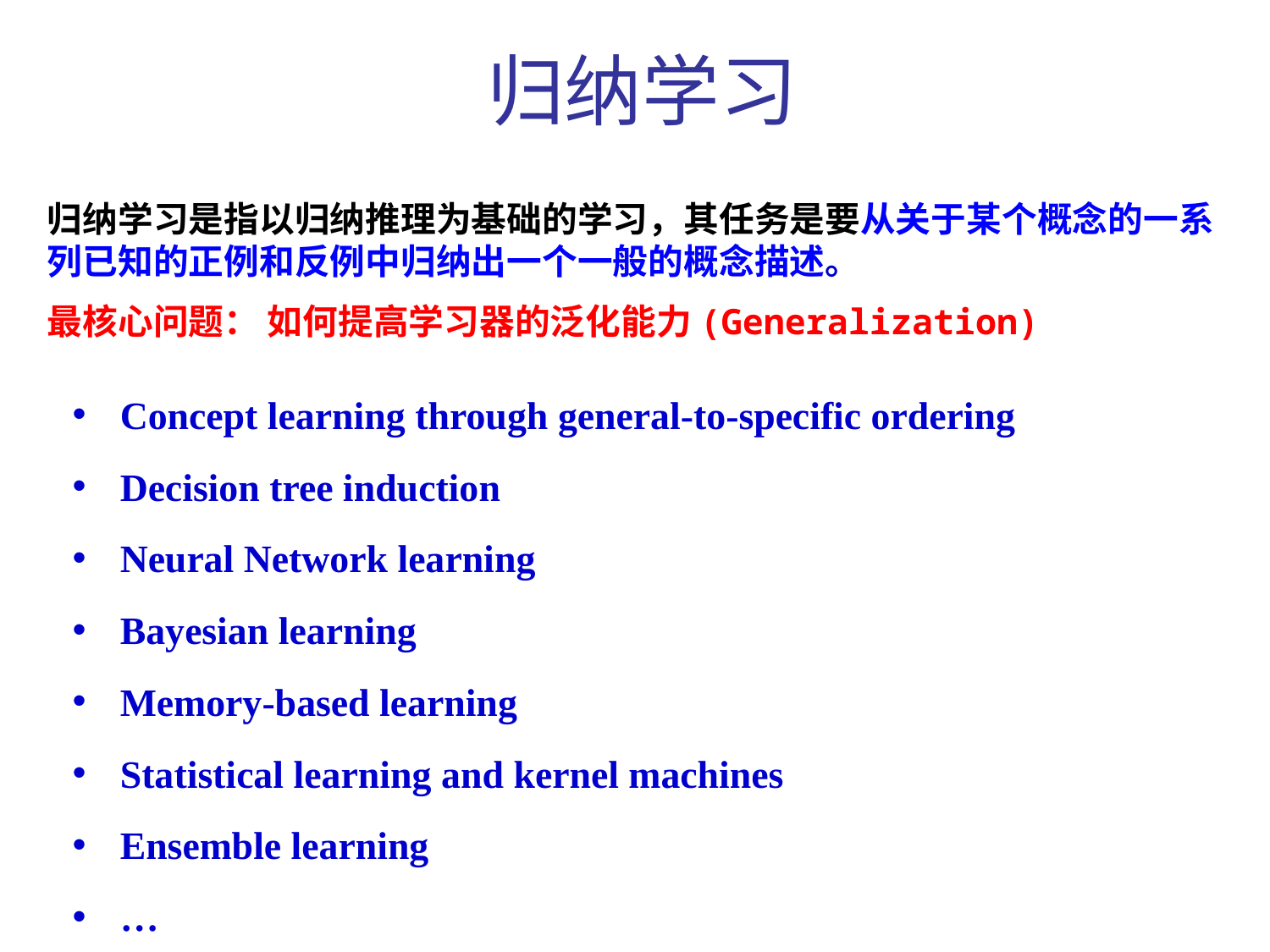

归纳学习
归纳学习是指以归纳推理为基础的学习，其任务是要从关于某个概念的一系列已知的正例和反例中归纳出一个一般的概念描述。
最核心问题： 如何提高学习器的泛化能力(Generalization)
Concept learning through general-to-specific ordering
Decision tree induction
Neural Network learning
Bayesian learning
Memory-based learning
Statistical learning and kernel machines
Ensemble learning
…